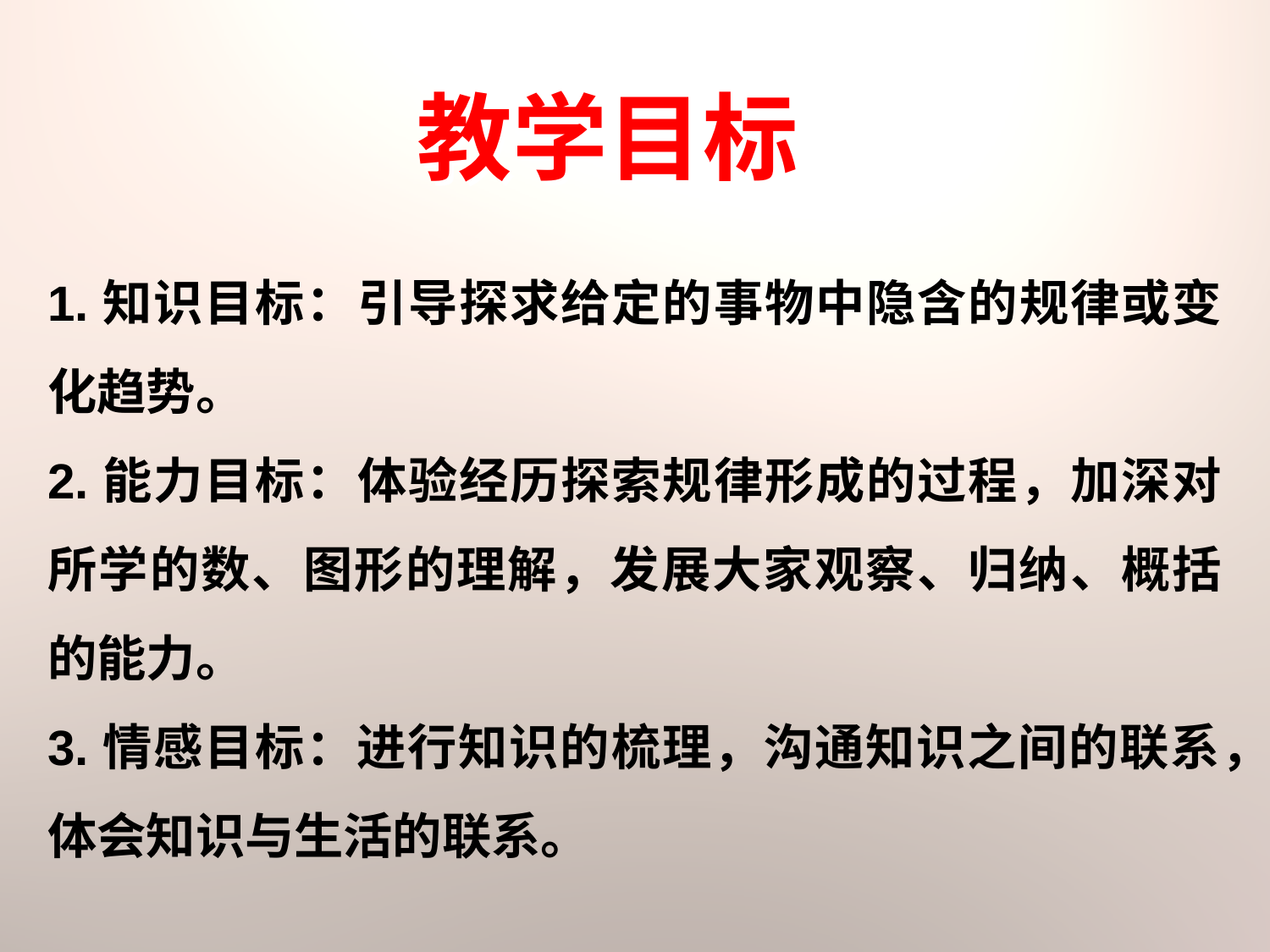

# 教学目标
1.知识目标：引导探求给定的事物中隐含的规律或变化趋势。
2.能力目标：体验经历探索规律形成的过程，加深对所学的数、图形的理解，发展大家观察、归纳、概括的能力。
3.情感目标：进行知识的梳理，沟通知识之间的联系，体会知识与生活的联系。